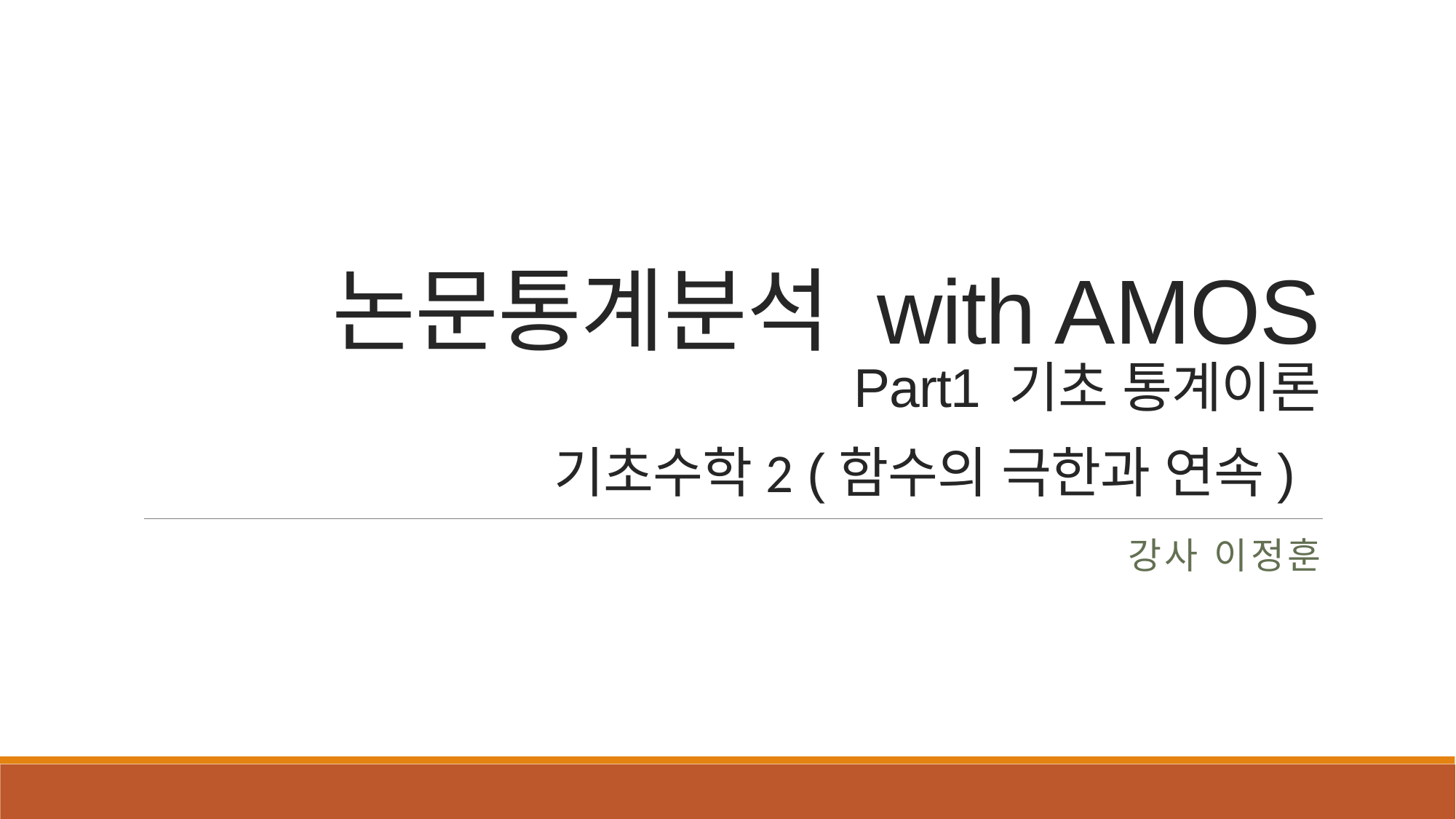

# 논문통계분석 with AMOS Part1 기초 통계이론 기초수학2 (함수의 극한과 연속)
강사 이정훈